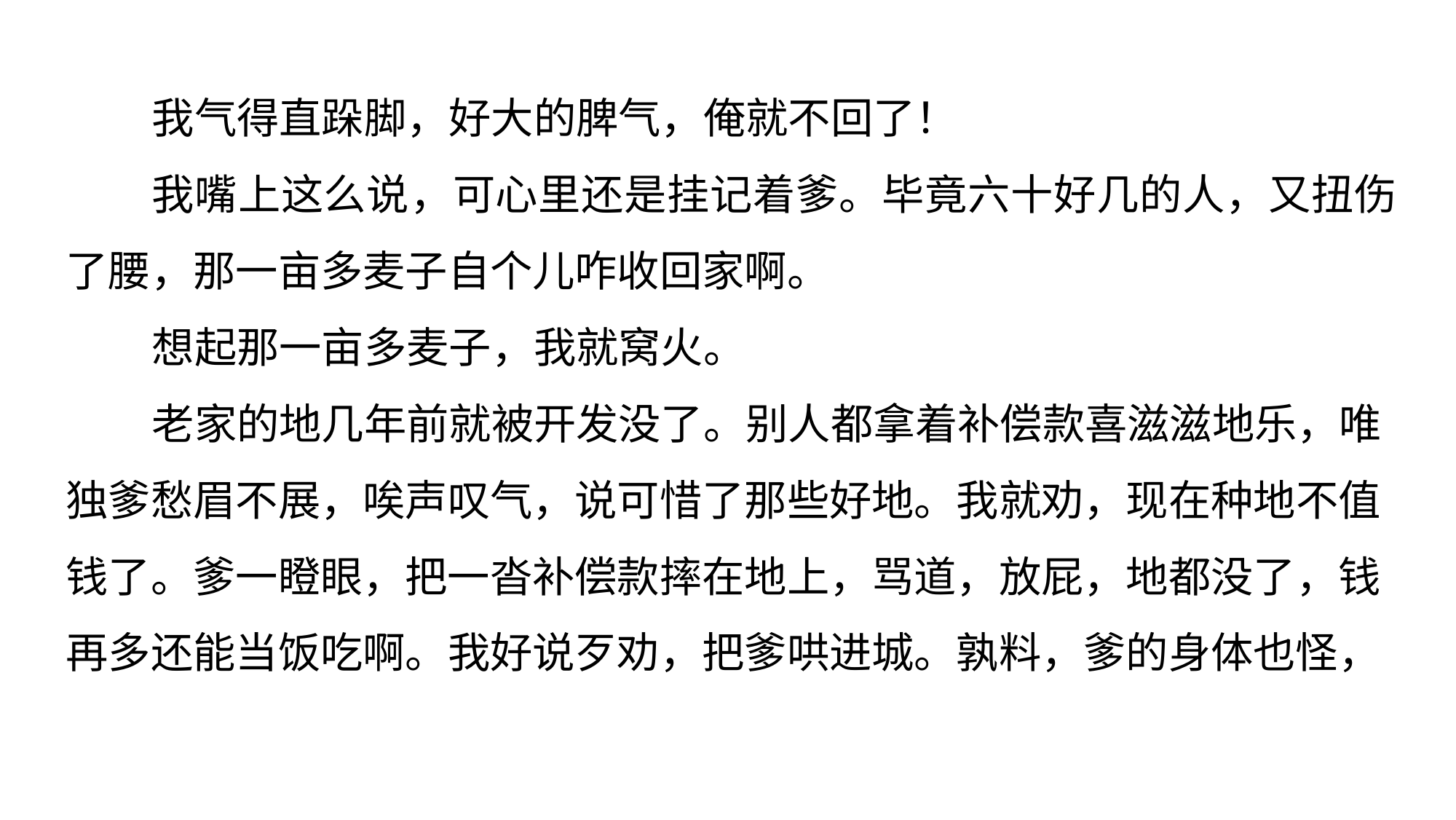

我气得直跺脚，好大的脾气，俺就不回了！
我嘴上这么说，可心里还是挂记着爹。毕竟六十好几的人，又扭伤了腰，那一亩多麦子自个儿咋收回家啊。
想起那一亩多麦子，我就窝火。
老家的地几年前就被开发没了。别人都拿着补偿款喜滋滋地乐，唯独爹愁眉不展，唉声叹气，说可惜了那些好地。我就劝，现在种地不值钱了。爹一瞪眼，把一沓补偿款摔在地上，骂道，放屁，地都没了，钱再多还能当饭吃啊。我好说歹劝，把爹哄进城。孰料，爹的身体也怪，